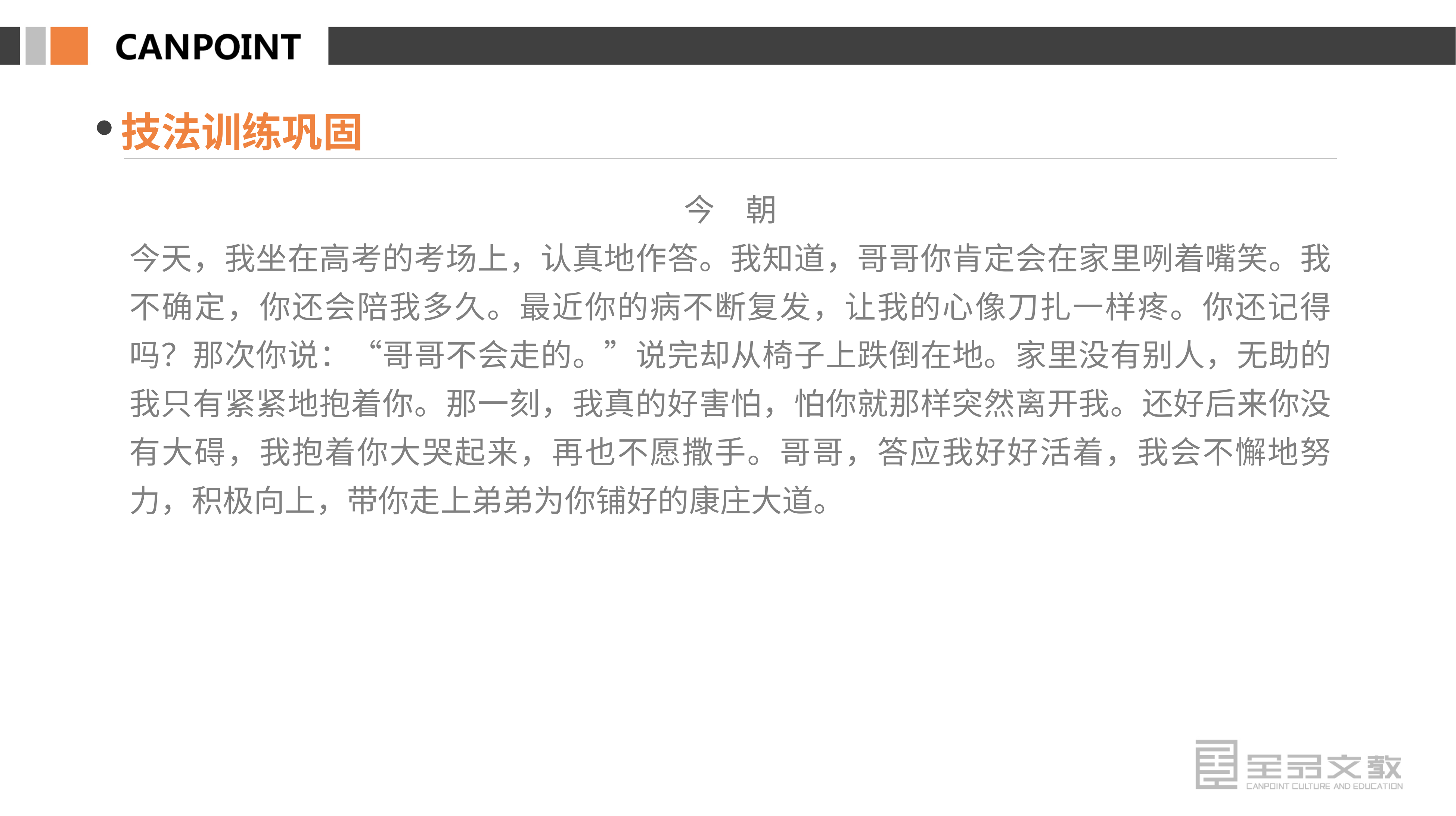

技法训练巩固

今　朝
今天，我坐在高考的考场上，认真地作答。我知道，哥哥你肯定会在家里咧着嘴笑。我不确定，你还会陪我多久。最近你的病不断复发，让我的心像刀扎一样疼。你还记得吗？那次你说：“哥哥不会走的。”说完却从椅子上跌倒在地。家里没有别人，无助的我只有紧紧地抱着你。那一刻，我真的好害怕，怕你就那样突然离开我。还好后来你没有大碍，我抱着你大哭起来，再也不愿撒手。哥哥，答应我好好活着，我会不懈地努力，积极向上，带你走上弟弟为你铺好的康庄大道。